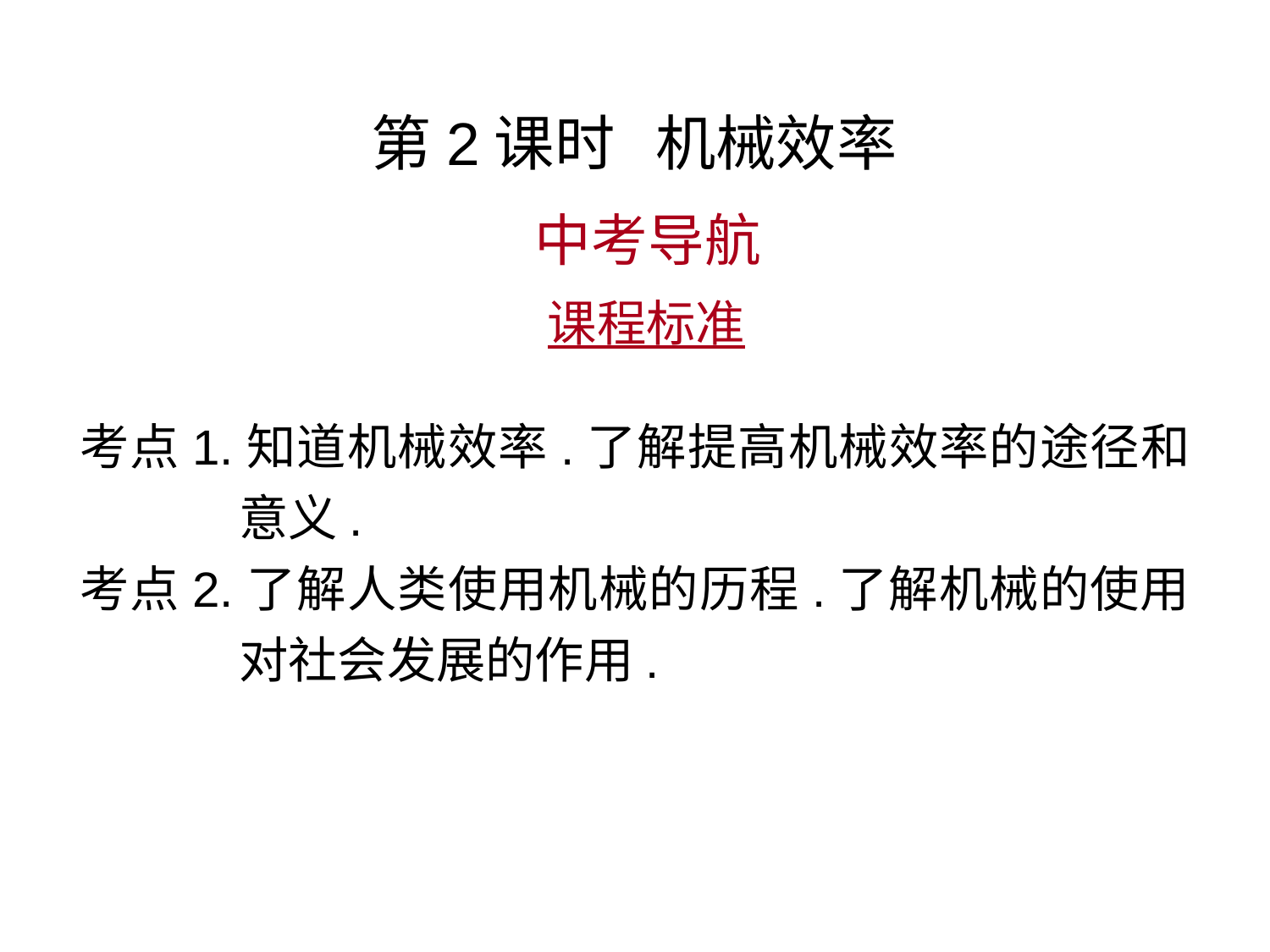

第2课时   机械效率
 中考导航
 课程标准
考点1.知道机械效率.了解提高机械效率的途径和意义.
考点2.了解人类使用机械的历程.了解机械的使用对社会发展的作用.